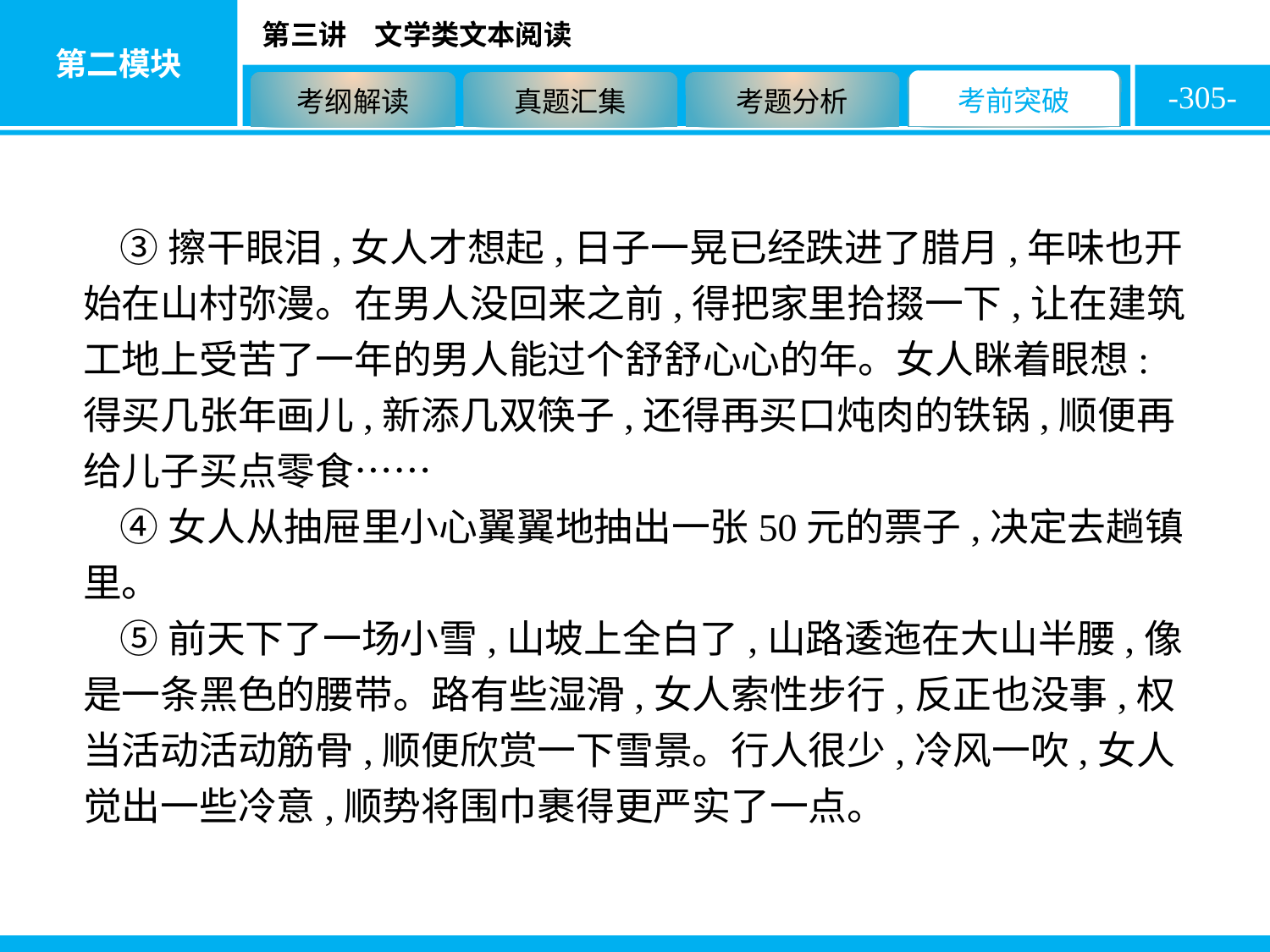

-305-
③擦干眼泪,女人才想起,日子一晃已经跌进了腊月,年味也开始在山村弥漫。在男人没回来之前,得把家里拾掇一下,让在建筑工地上受苦了一年的男人能过个舒舒心心的年。女人眯着眼想:得买几张年画儿,新添几双筷子,还得再买口炖肉的铁锅,顺便再给儿子买点零食……
④女人从抽屉里小心翼翼地抽出一张50元的票子,决定去趟镇里。
⑤前天下了一场小雪,山坡上全白了,山路逶迤在大山半腰,像是一条黑色的腰带。路有些湿滑,女人索性步行,反正也没事,权当活动活动筋骨,顺便欣赏一下雪景。行人很少,冷风一吹,女人觉出一些冷意,顺势将围巾裹得更严实了一点。